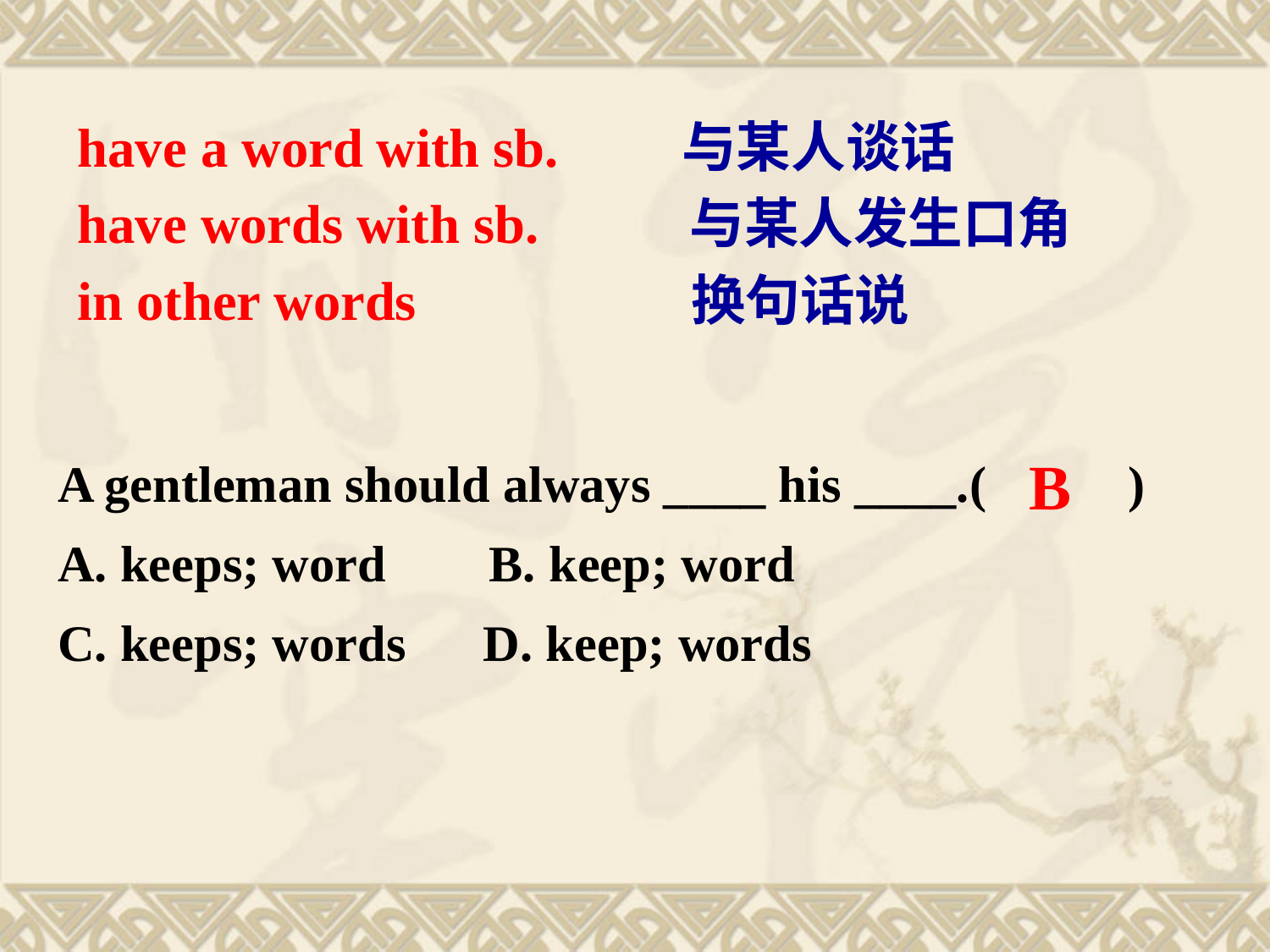

have a word with sb.        与某人谈话
have words with sb.          与某人发生口角
in other words                   换句话说
A gentleman should always ____ his ____.(           )
A. keeps; word        B. keep; word
C. keeps; words      D. keep; words
B